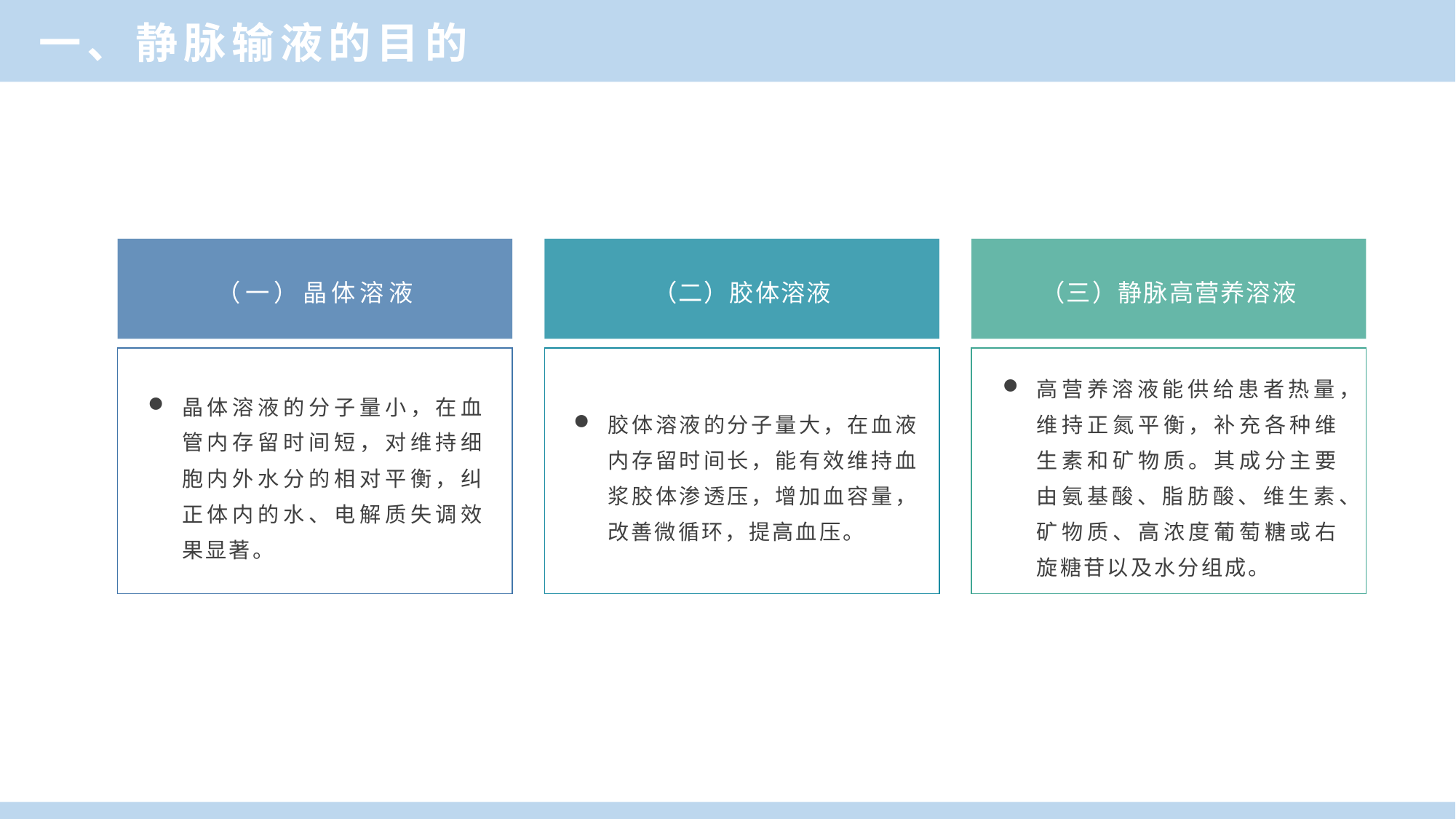

一、静脉输液的目的

（二）胶体溶液
（三）静脉高营养溶液
（一）晶体溶液

晶体溶液的分子量小，在血管内存留时间短，对维持细胞内外水分的相对平衡，纠正体内的水、电解质失调效果显著。
高营养溶液能供给患者热量，维持正氮平衡，补充各种维生素和矿物质。其成分主要由氨基酸、脂肪酸、维生素、矿物质、高浓度葡萄糖或右旋糖苷以及水分组成。
胶体溶液的分子量大，在血液内存留时间长，能有效维持血浆胶体渗透压，增加血容量，改善微循环，提高血压。